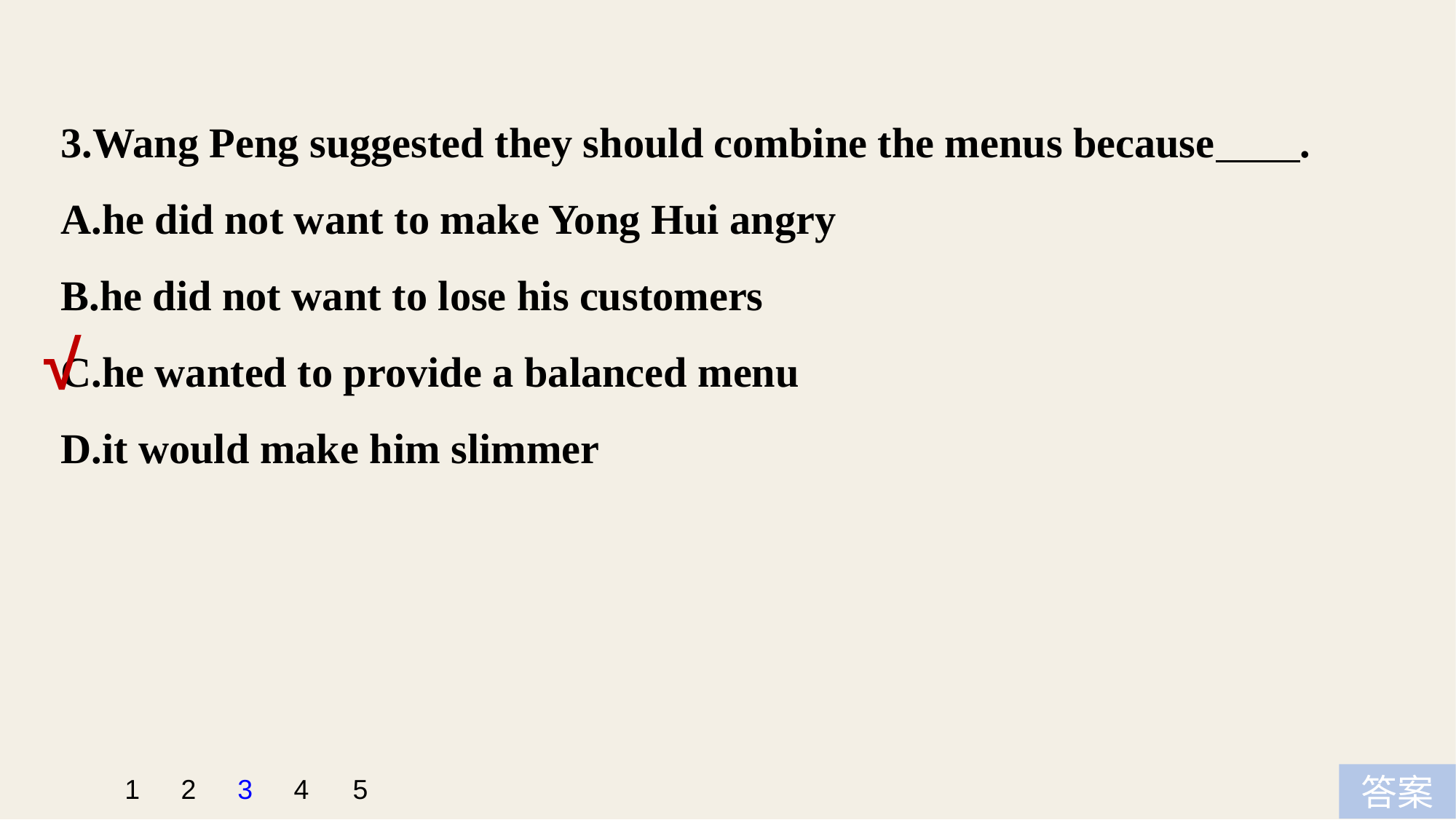

3.Wang Peng suggested they should combine the menus because        .
A.he did not want to make Yong Hui angry
B.he did not want to lose his customers
C.he wanted to provide a balanced menu
D.it would make him slimmer
√
5
1
2
3
4
答案